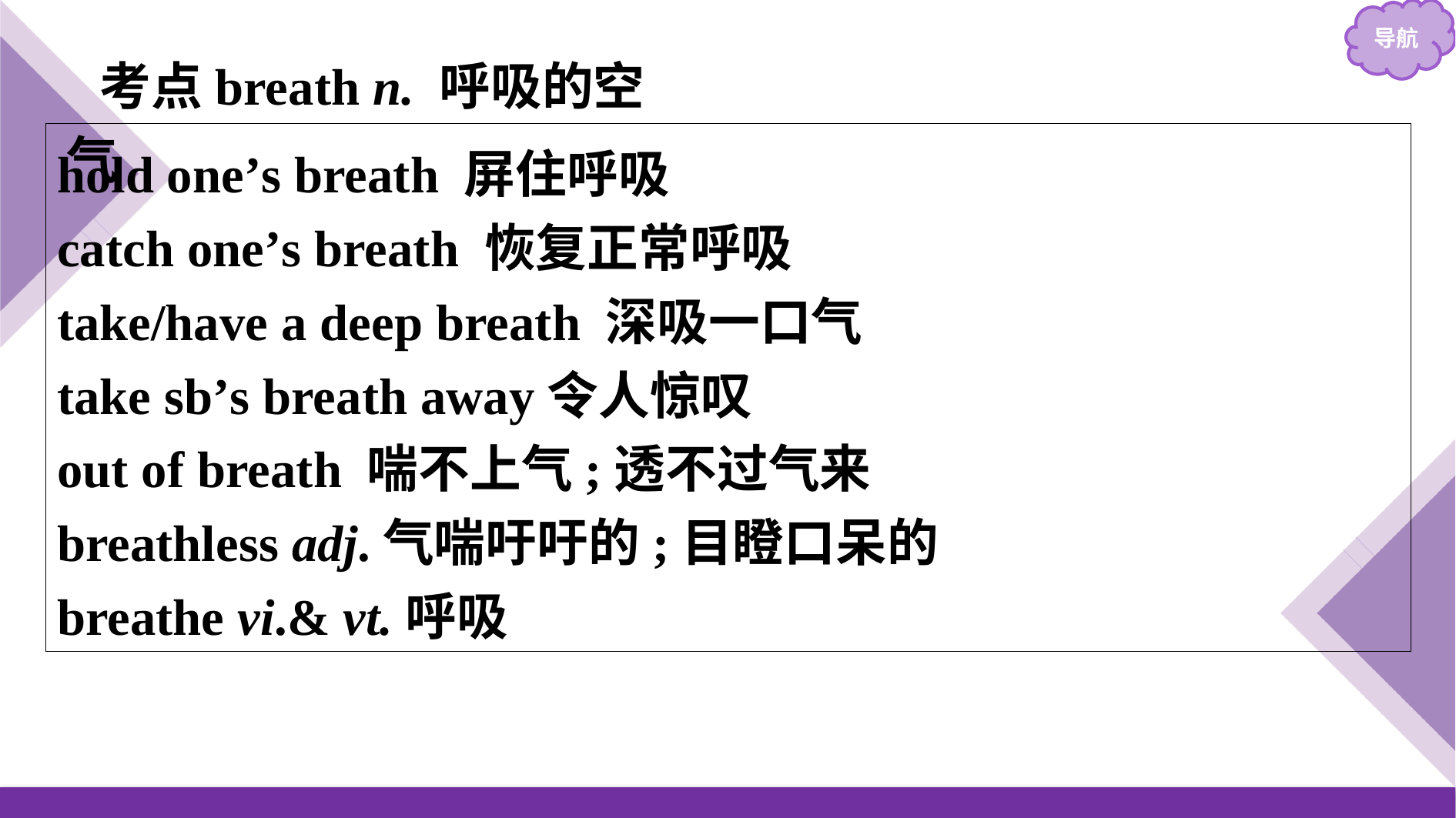

考点breath n. 呼吸的空气
hold one’s breath 屏住呼吸
catch one’s breath 恢复正常呼吸
take/have a deep breath 深吸一口气
take sb’s breath away令人惊叹
out of breath 喘不上气;透不过气来
breathless adj.气喘吁吁的;目瞪口呆的
breathe vi.& vt.呼吸